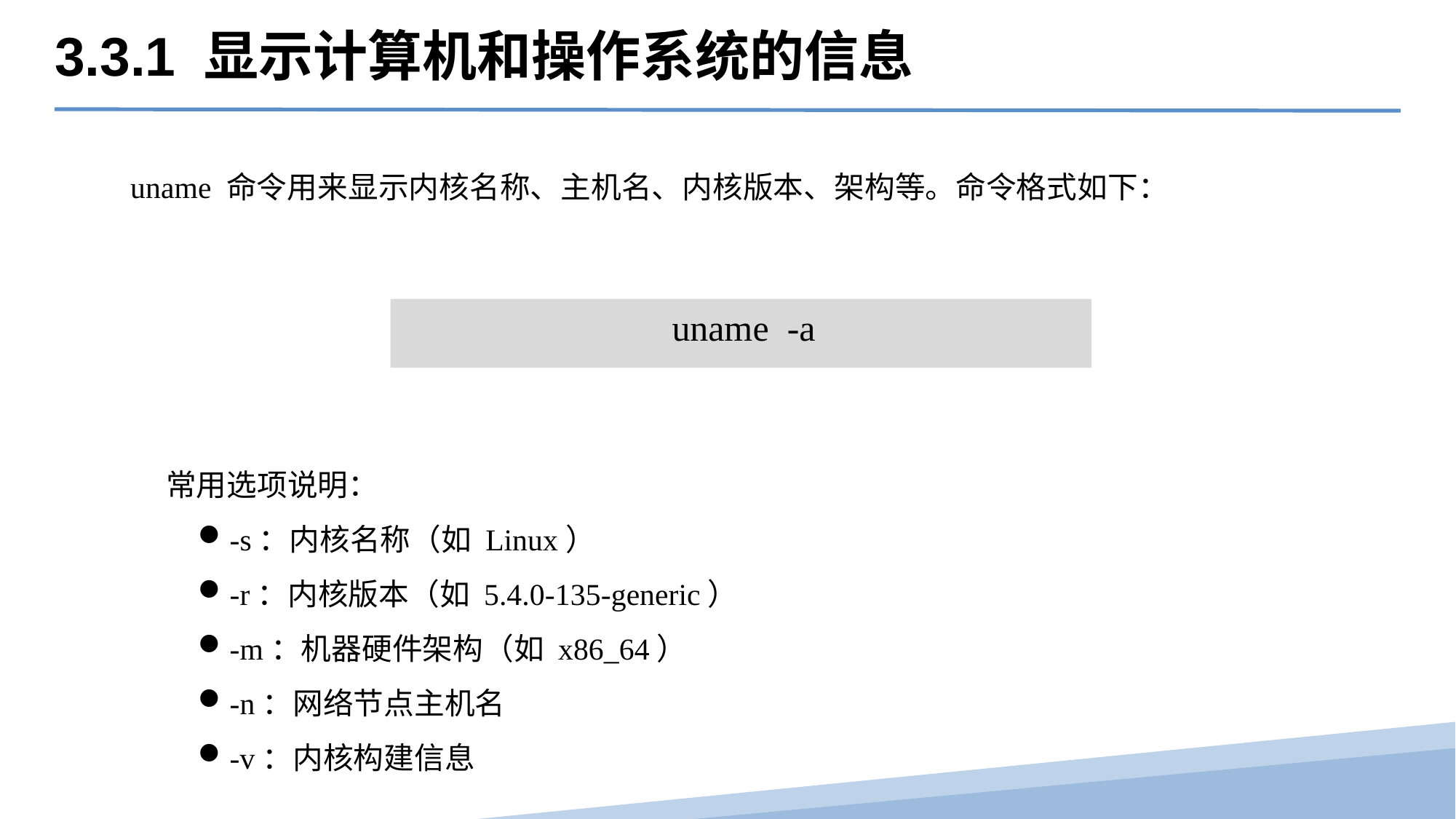

3.3.1 显示计算机和操作系统的信息
uname 命令用来显示内核名称、主机名、内核版本、架构等。命令格式如下：

uname  -a

常用选项说明：
-s：内核名称（如 Linux）
-r：内核版本（如 5.4.0-135-generic）
-m：机器硬件架构（如 x86_64）
-n：网络节点主机名
-v：内核构建信息